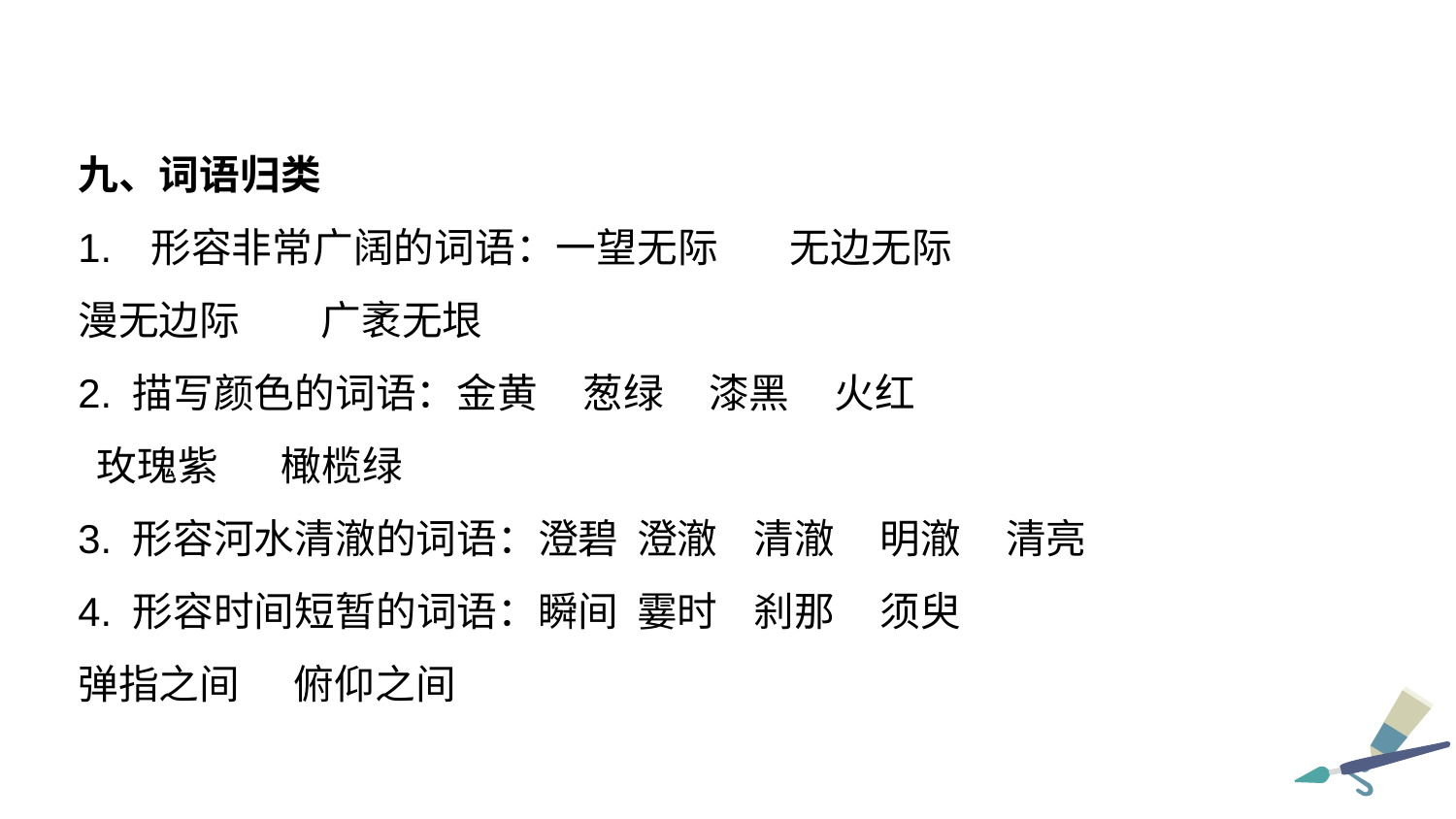

九、词语归类
形容非常广阔的词语：一望无际        无边无际
漫无边际         广袤无垠
2. 描写颜色的词语：金黄     葱绿     漆黑     火红
 玫瑰紫       橄榄绿
3. 形容河水清澈的词语：澄碧  澄澈    清澈     明澈     清亮
4. 形容时间短暂的词语：瞬间  霎时    刹那     须臾
弹指之间      俯仰之间